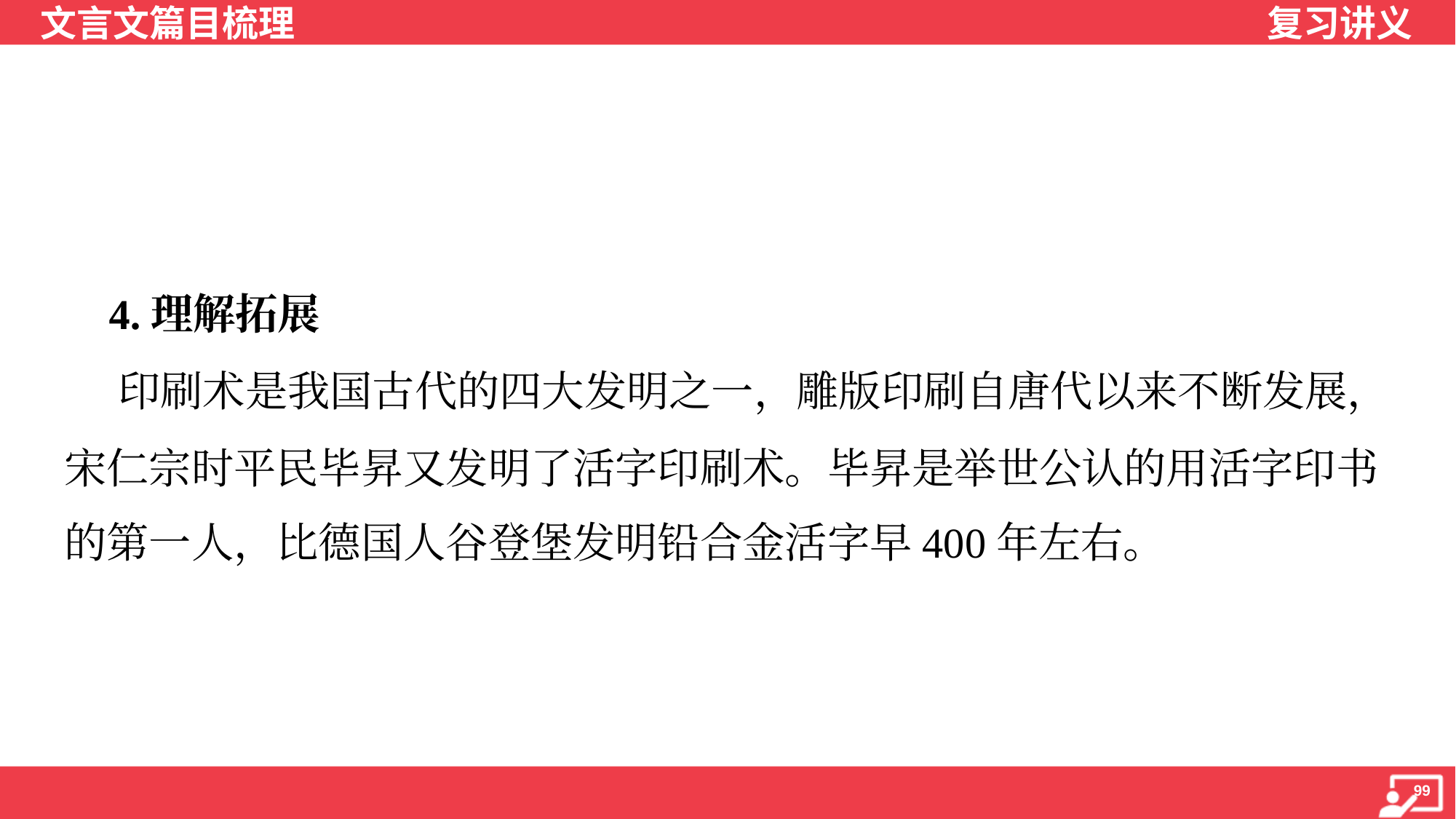

4.理解拓展
    印刷术是我国古代的四大发明之一，雕版印刷自唐代以来不断发展，
宋仁宗时平民毕昇又发明了活字印刷术。毕昇是举世公认的用活字印书
的第一人，比德国人谷登堡发明铅合金活字早400年左右。